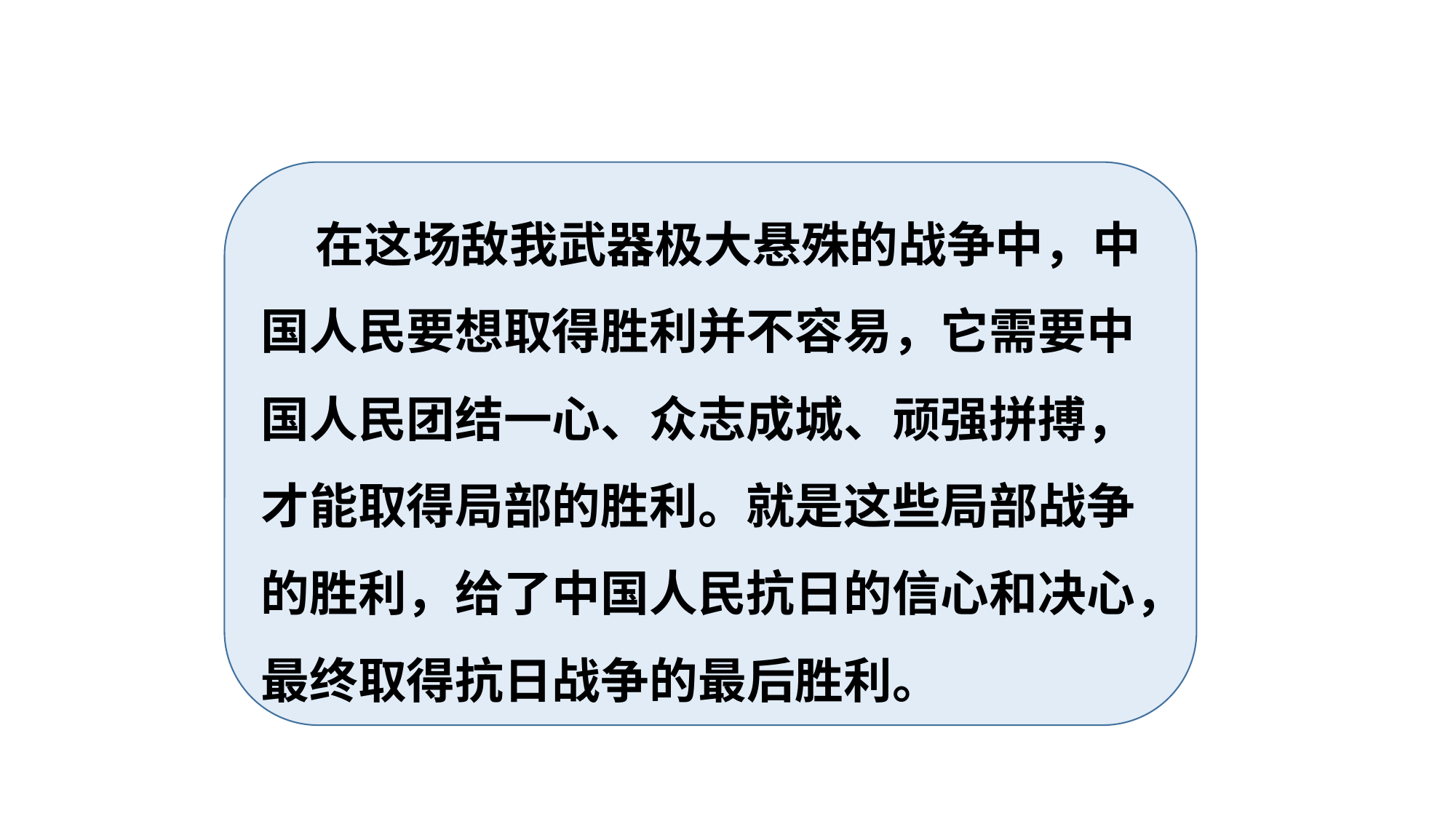

在这场敌我武器极大悬殊的战争中，中国人民要想取得胜利并不容易，它需要中国人民团结一心、众志成城、顽强拼搏，才能取得局部的胜利。就是这些局部战争的胜利，给了中国人民抗日的信心和决心，最终取得抗日战争的最后胜利。